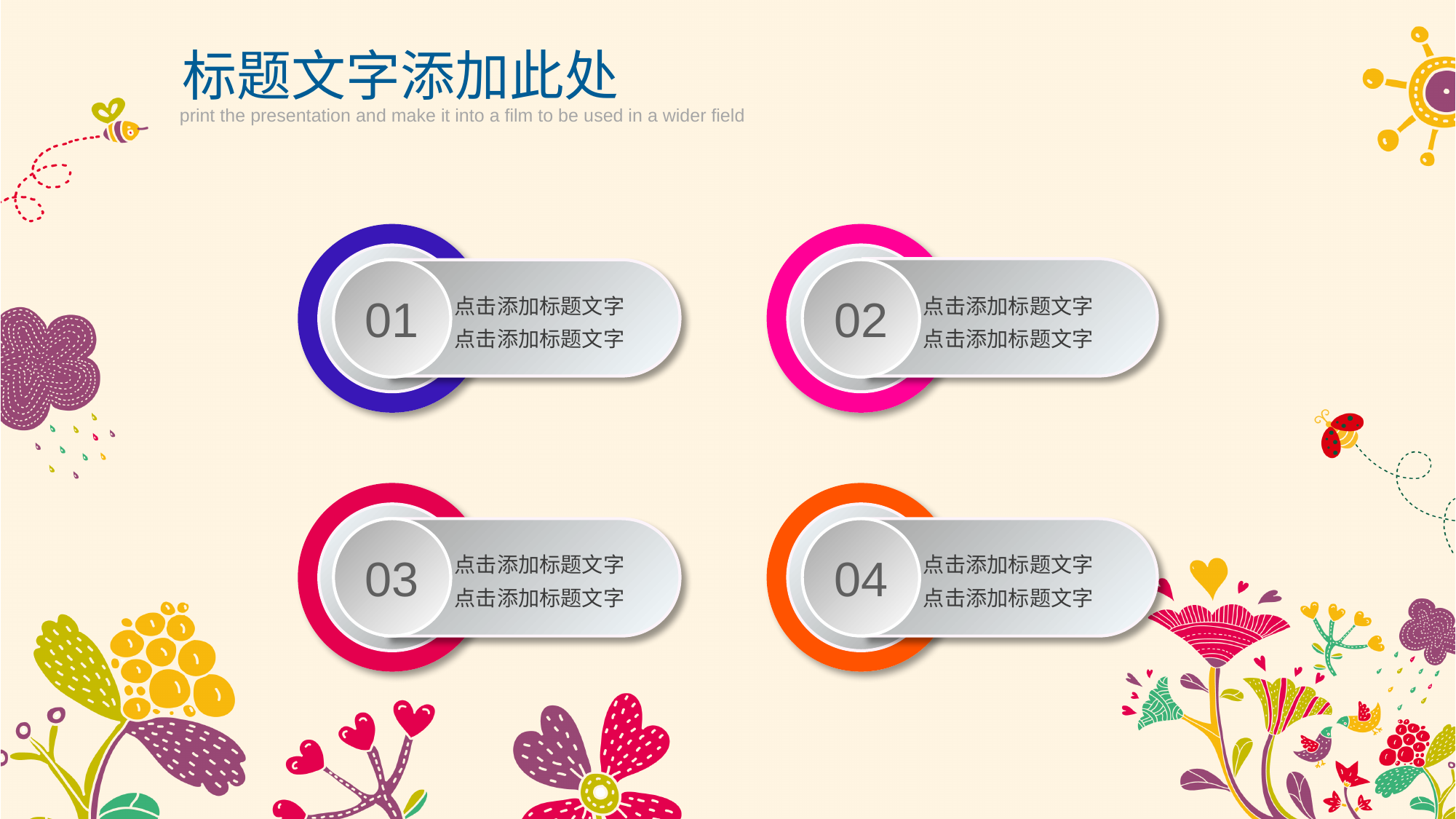

标题文字添加此处
print the presentation and make it into a film to be used in a wider field

01

点击添加标题文字
点击添加标题文字

02
点击添加标题文字
点击添加标题文字

03

点击添加标题文字
点击添加标题文字

04

点击添加标题文字
点击添加标题文字